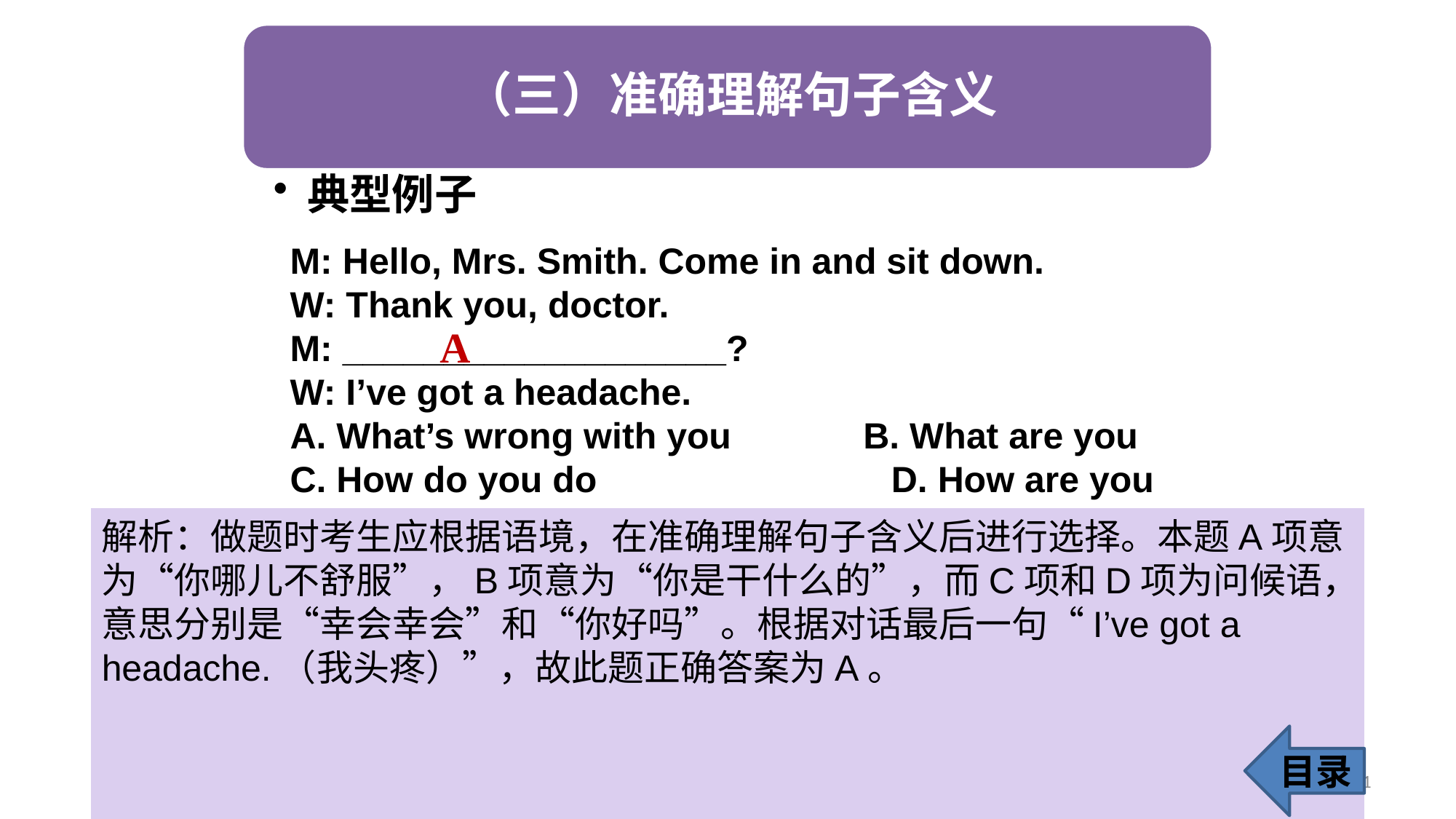

（三）准确理解句子含义
典型例子
M: Hello, Mrs. Smith. Come in and sit down.
W: Thank you, doctor.
M: ___________________?
W: I’ve got a headache.
A. What’s wrong with you             B. What are you
C. How do you do                             D. How are you
A
解析：做题时考生应根据语境，在准确理解句子含义后进行选择。本题A项意为“你哪儿不舒服”，B项意为“你是干什么的”，而C项和D项为问候语，意思分别是“幸会幸会”和“你好吗”。根据对话最后一句“I’ve got a headache.（我头疼）”，故此题正确答案为A。

目录
11